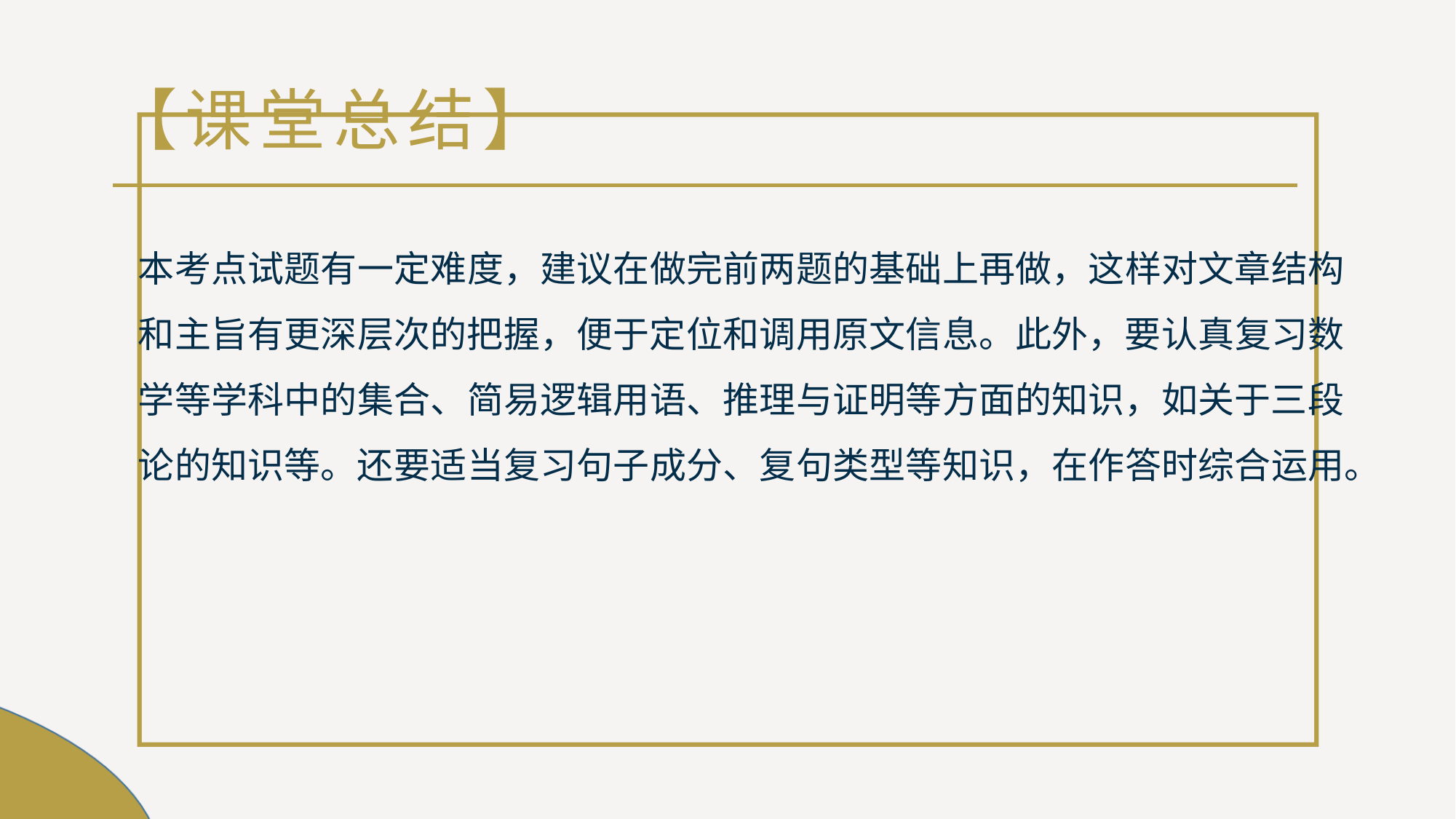

# 【课堂总结】
本考点试题有一定难度，建议在做完前两题的基础上再做，这样对文章结构和主旨有更深层次的把握，便于定位和调用原文信息。此外，要认真复习数学等学科中的集合、简易逻辑用语、推理与证明等方面的知识，如关于三段论的知识等。还要适当复习句子成分、复句类型等知识，在作答时综合运用。